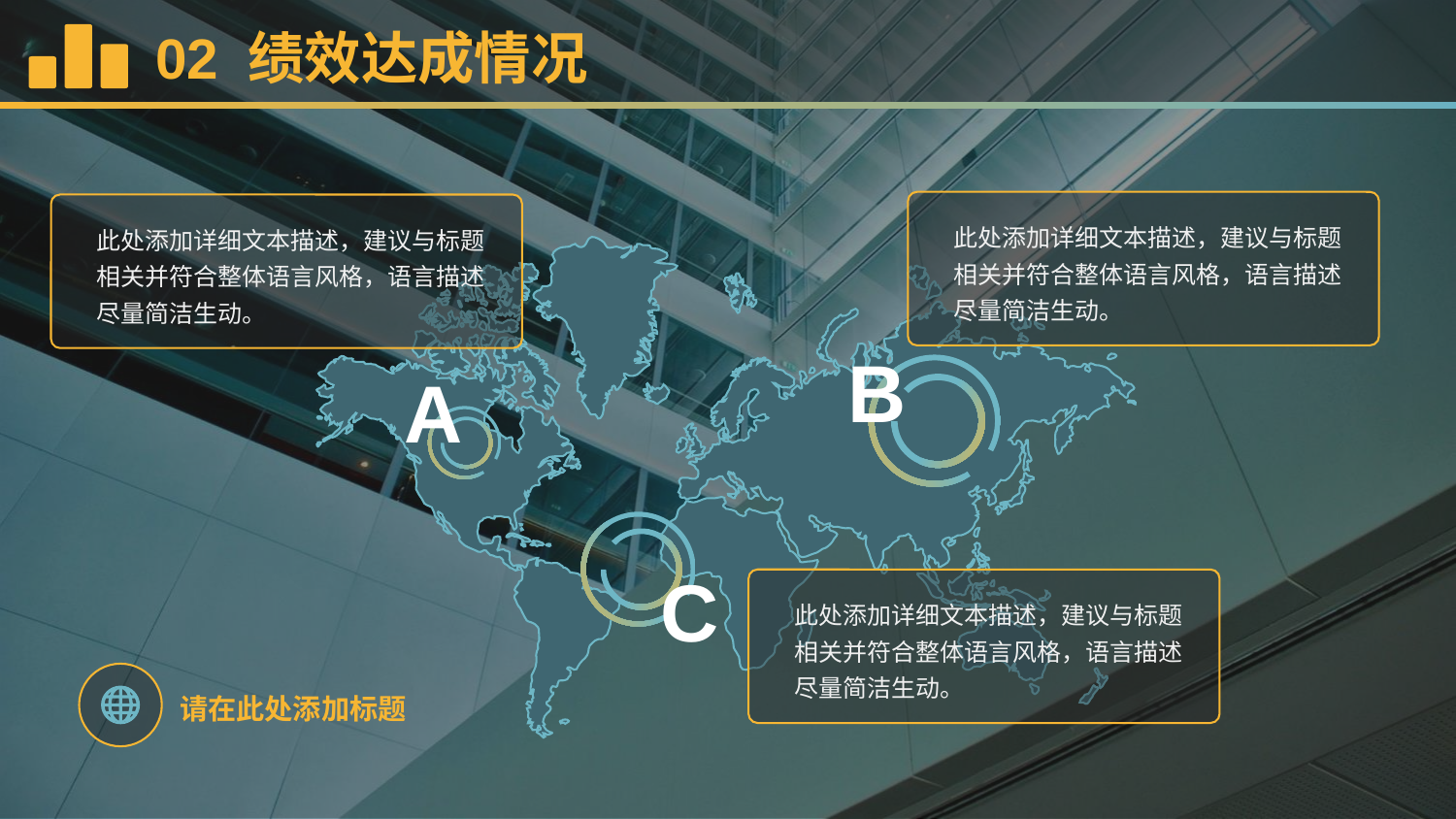

02 绩效达成情况

此处添加详细文本描述，建议与标题相关并符合整体语言风格，语言描述尽量简洁生动。
此处添加详细文本描述，建议与标题相关并符合整体语言风格，语言描述尽量简洁生动。

B
A

C

此处添加详细文本描述，建议与标题相关并符合整体语言风格，语言描述尽量简洁生动。

请在此处添加标题